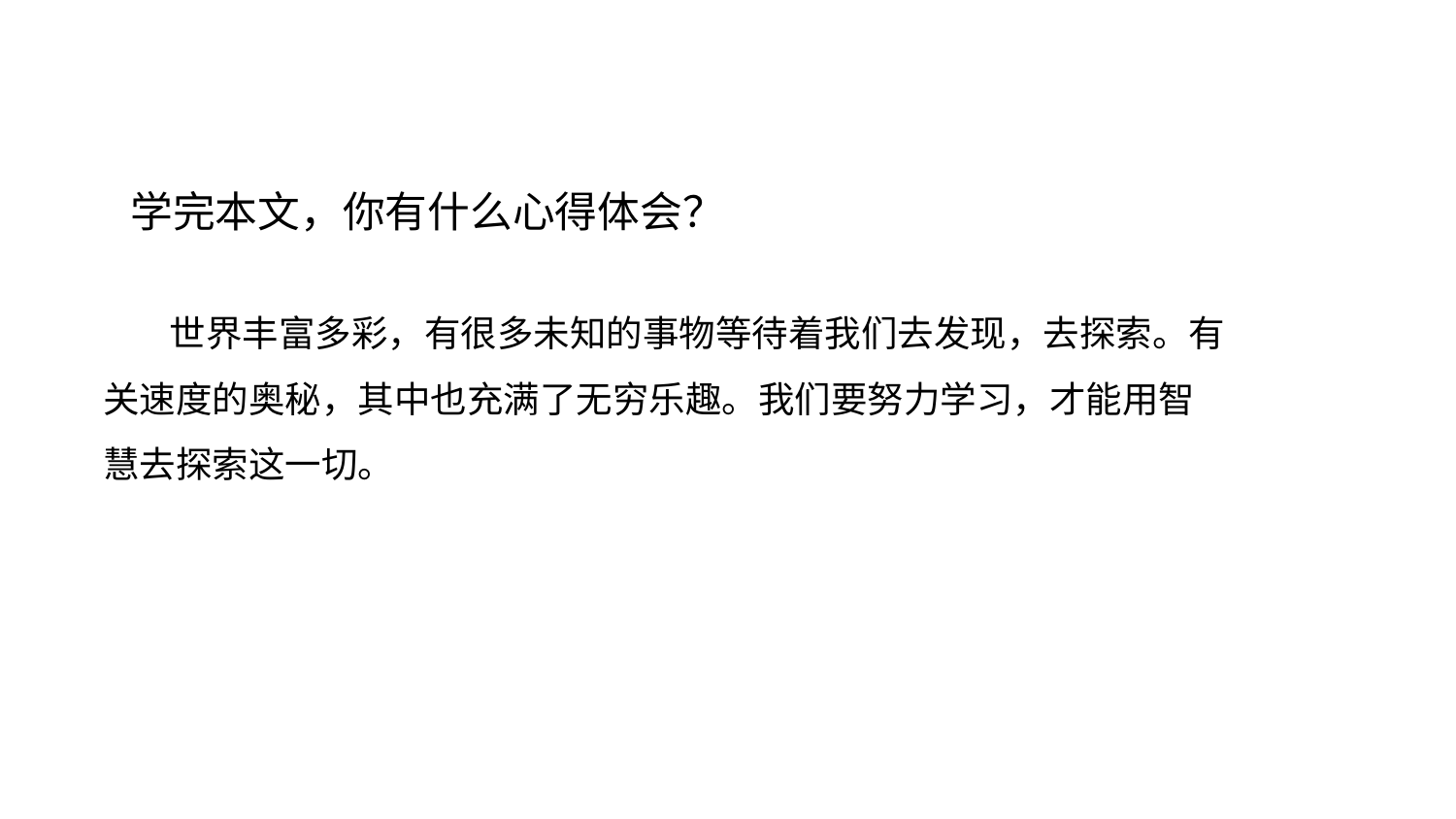

学完本文，你有什么心得体会？
       世界丰富多彩，有很多未知的事物等待着我们去发现，去探索。有关速度的奥秘，其中也充满了无穷乐趣。我们要努力学习，才能用智慧去探索这一切。